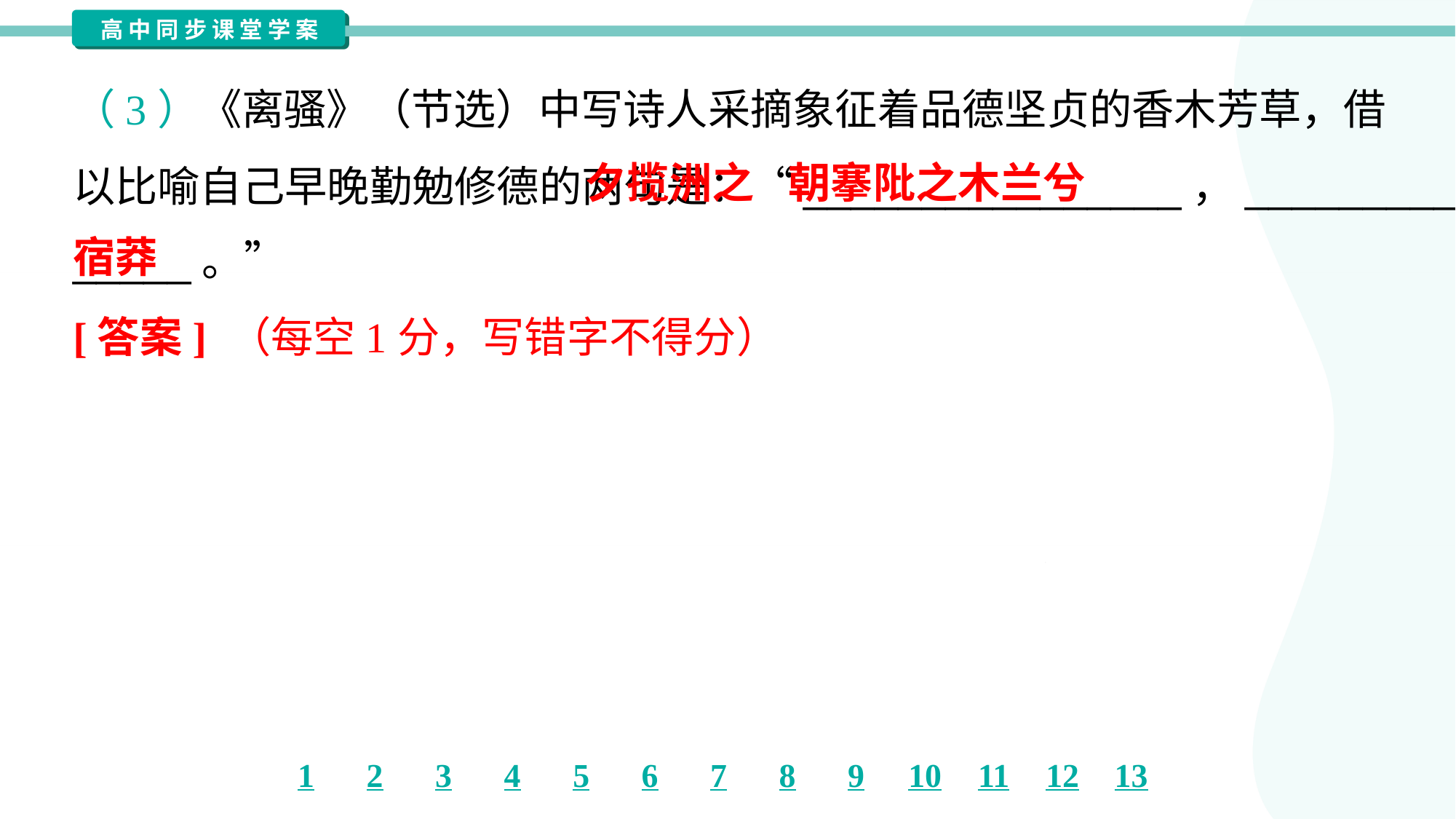

（3）《离骚》（节选）中写诗人采摘象征着品德坚贞的香木芳草，借
以比喻自己早晚勤勉修德的两句是：“________________，__________
_____。”
                                                    夕揽洲之
宿莽
朝搴阰之木兰兮
[答案] （每空1分，写错字不得分）